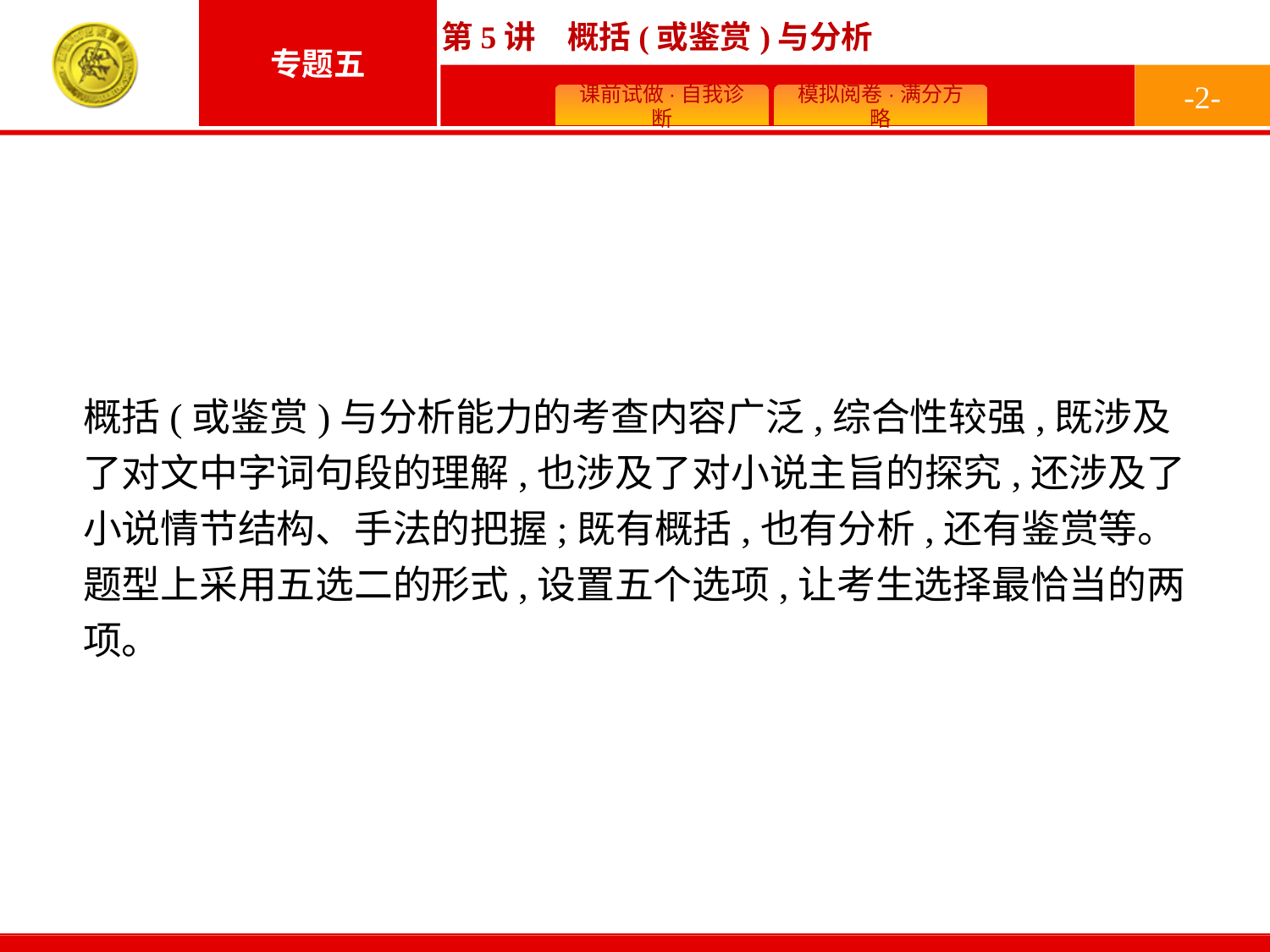

-2-
概括(或鉴赏)与分析能力的考查内容广泛,综合性较强,既涉及了对文中字词句段的理解,也涉及了对小说主旨的探究,还涉及了小说情节结构、手法的把握;既有概括,也有分析,还有鉴赏等。题型上采用五选二的形式,设置五个选项,让考生选择最恰当的两项。